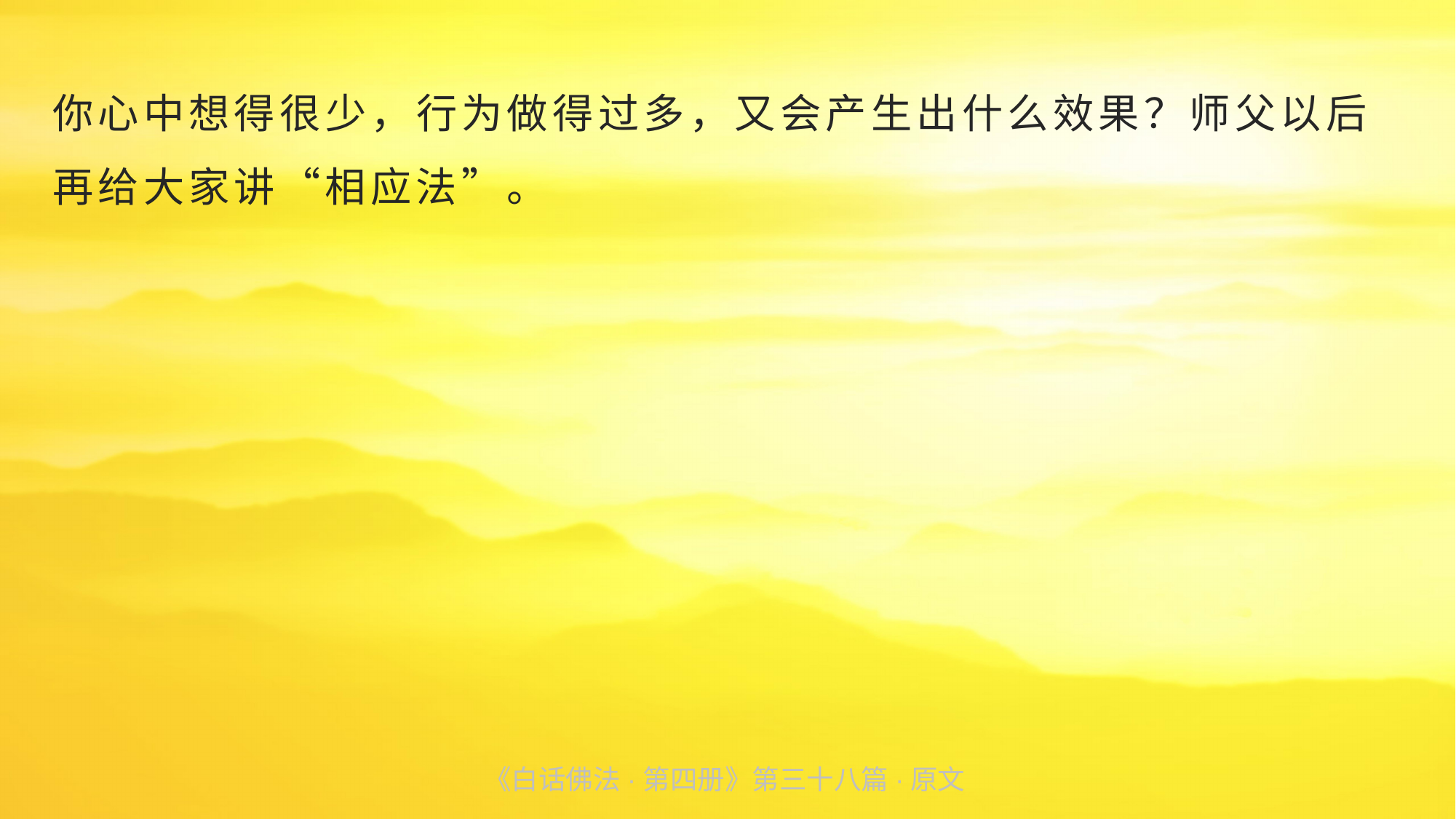

你心中想得很少，行为做得过多，又会产生出什么效果？师父以后再给大家讲“相应法”。

《白话佛法·第四册》第三十八篇·原文